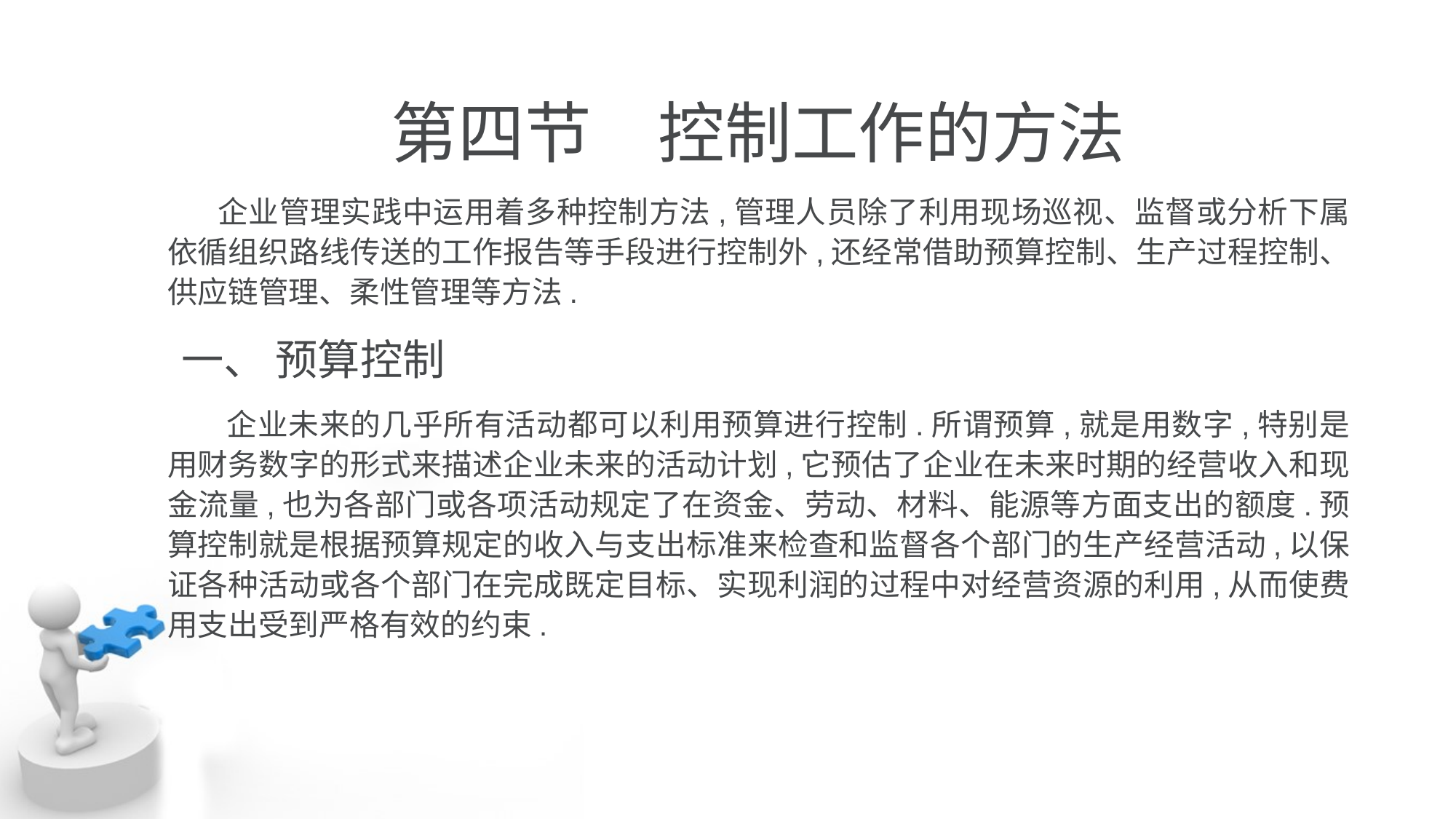

# 第四节　控制工作的方法
      企业管理实践中运用着多种控制方法,管理人员除了利用现场巡视、监督或分析下属 依循组织路线传送的工作报告等手段进行控制外,还经常借助预算控制、生产过程控制、 供应链管理、柔性管理等方法.
 一、 预算控制
       企业未来的几乎所有活动都可以利用预算进行控制.所谓预算,就是用数字,特别是 用财务数字的形式来描述企业未来的活动计划,它预估了企业在未来时期的经营收入和现 金流量,也为各部门或各项活动规定了在资金、劳动、材料、能源等方面支出的额度.预 算控制就是根据预算规定的收入与支出标准来检查和监督各个部门的生产经营活动,以保 证各种活动或各个部门在完成既定目标、实现利润的过程中对经营资源的利用,从而使费 用支出受到严格有效的约束.